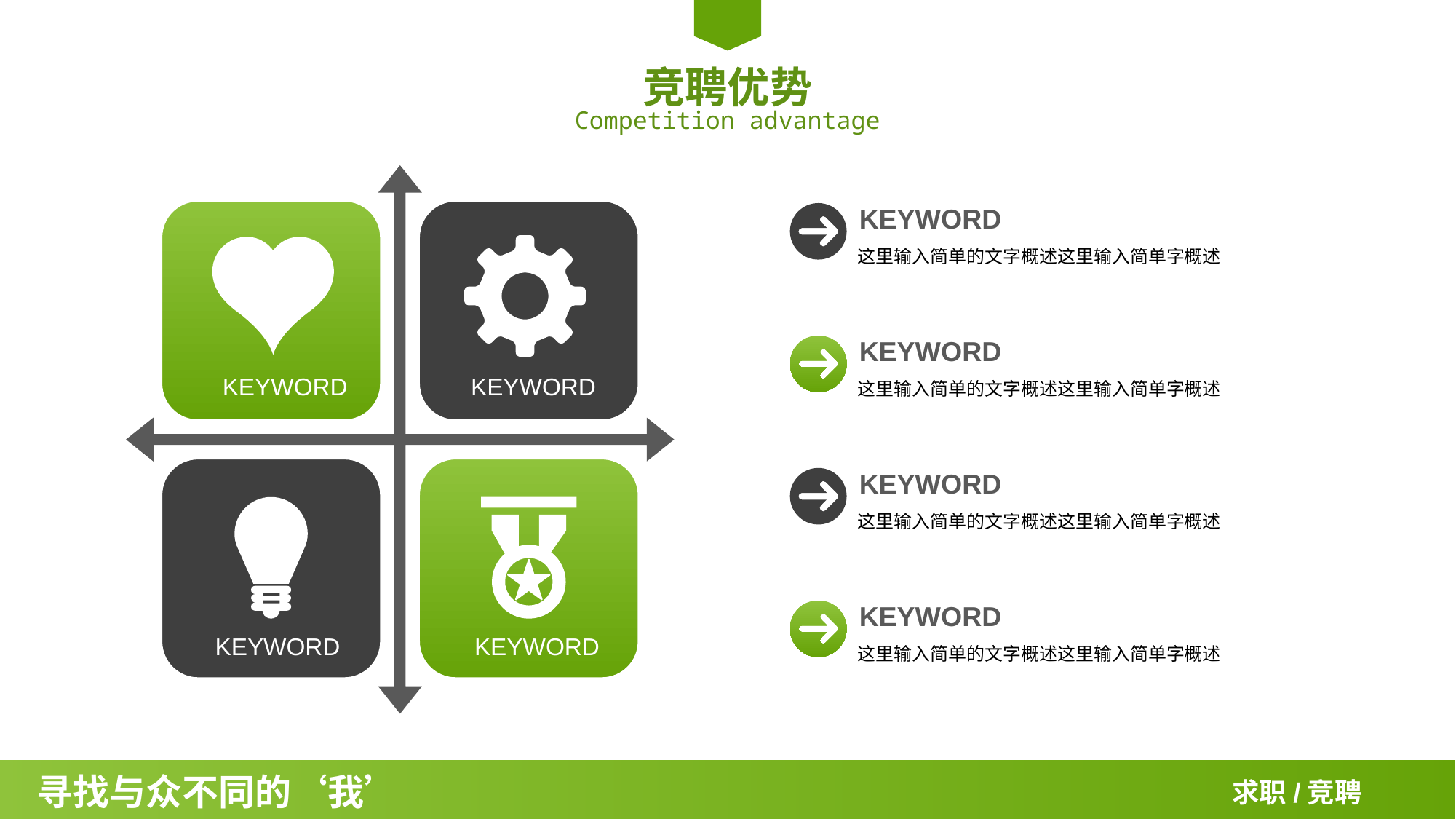

竞聘优势
Competition advantage

KEYWORD

这里输入简单的文字概述这里输入简单字概述

KEYWORD

这里输入简单的文字概述这里输入简单字概述
KEYWORD
KEYWORD

KEYWORD

这里输入简单的文字概述这里输入简单字概述

KEYWORD

KEYWORD
KEYWORD
这里输入简单的文字概述这里输入简单字概述

寻找与众不同的‘我’
求职/竞聘